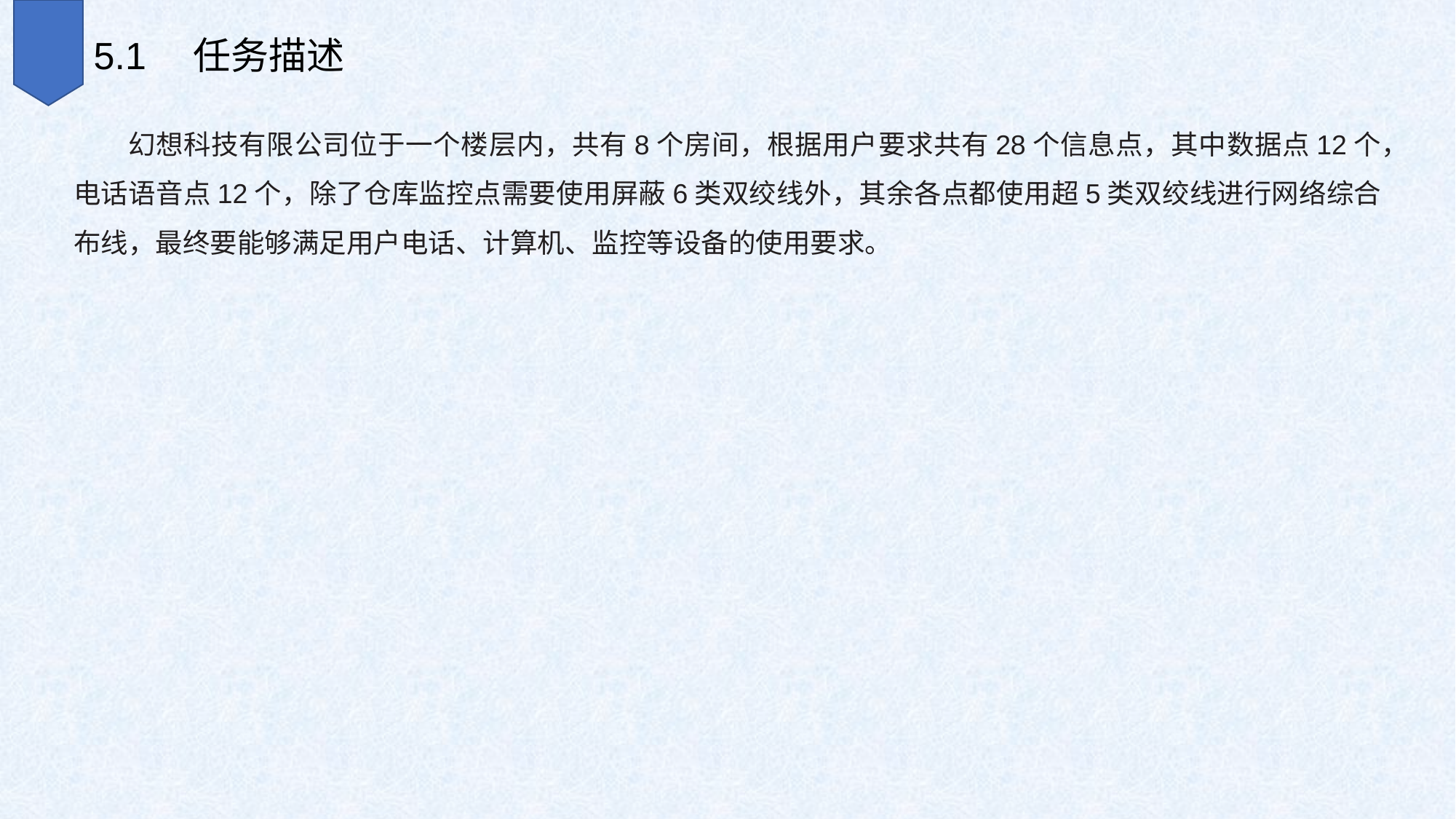

5.1　任务描述
幻想科技有限公司位于一个楼层内，共有8个房间，根据用户要求共有28个信息点，其中数据点12个，电话语音点12个，除了仓库监控点需要使用屏蔽6类双绞线外，其余各点都使用超5类双绞线进行网络综合布线，最终要能够满足用户电话、计算机、监控等设备的使用要求。